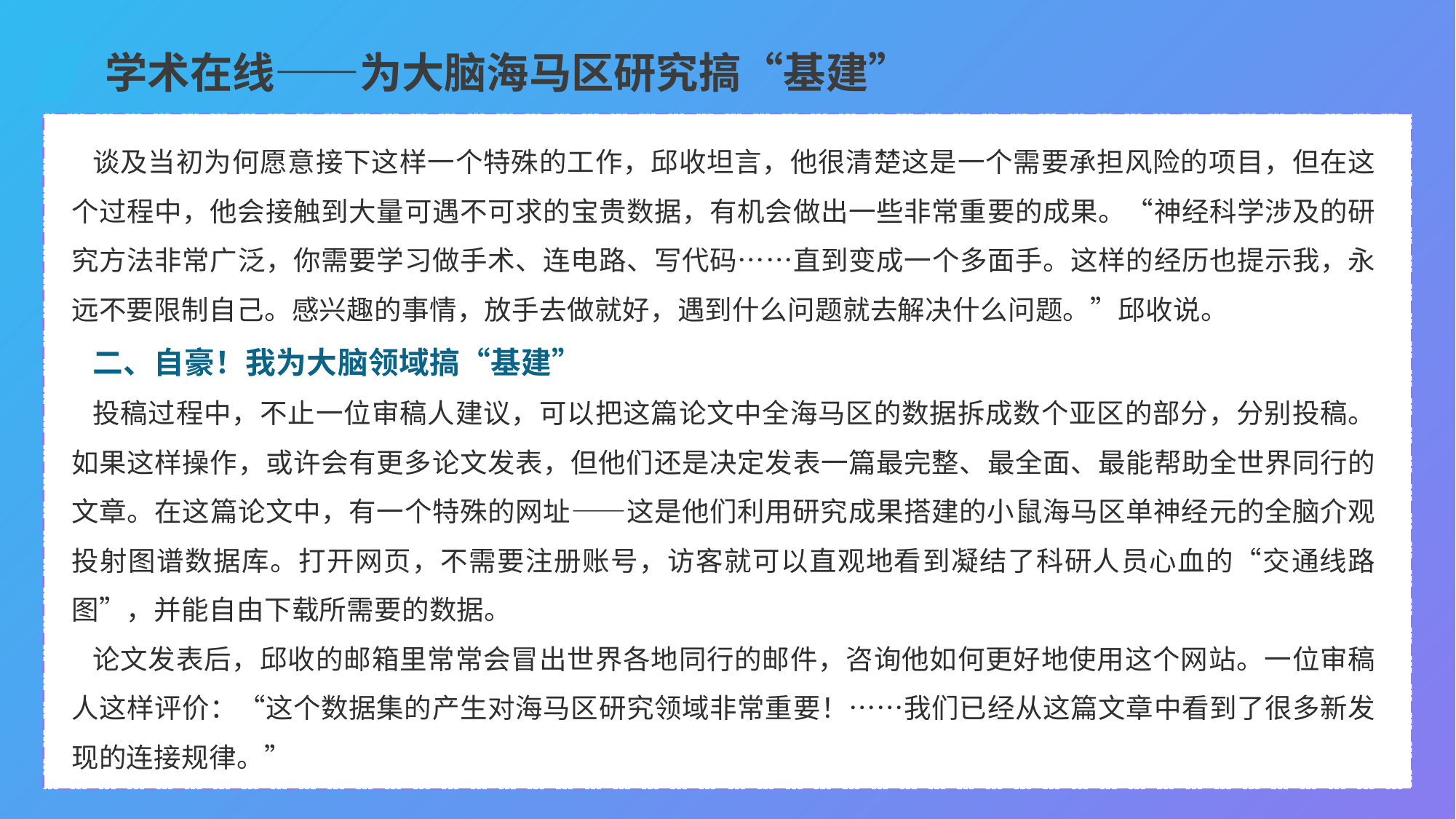

学术在线——为大脑海马区研究搞“基建”

谈及当初为何愿意接下这样一个特殊的工作，邱收坦言，他很清楚这是一个需要承担风险的项目，但在这个过程中，他会接触到大量可遇不可求的宝贵数据，有机会做出一些非常重要的成果。“神经科学涉及的研究方法非常广泛，你需要学习做手术、连电路、写代码……直到变成一个多面手。这样的经历也提示我，永远不要限制自己。感兴趣的事情，放手去做就好，遇到什么问题就去解决什么问题。”邱收说。
二、自豪！我为大脑领域搞“基建”
投稿过程中，不止一位审稿人建议，可以把这篇论文中全海马区的数据拆成数个亚区的部分，分别投稿。如果这样操作，或许会有更多论文发表，但他们还是决定发表一篇最完整、最全面、最能帮助全世界同行的文章。在这篇论文中，有一个特殊的网址——这是他们利用研究成果搭建的小鼠海马区单神经元的全脑介观投射图谱数据库。打开网页，不需要注册账号，访客就可以直观地看到凝结了科研人员心血的“交通线路图”，并能自由下载所需要的数据。
论文发表后，邱收的邮箱里常常会冒出世界各地同行的邮件，咨询他如何更好地使用这个网站。一位审稿人这样评价：“这个数据集的产生对海马区研究领域非常重要！……我们已经从这篇文章中看到了很多新发现的连接规律。”